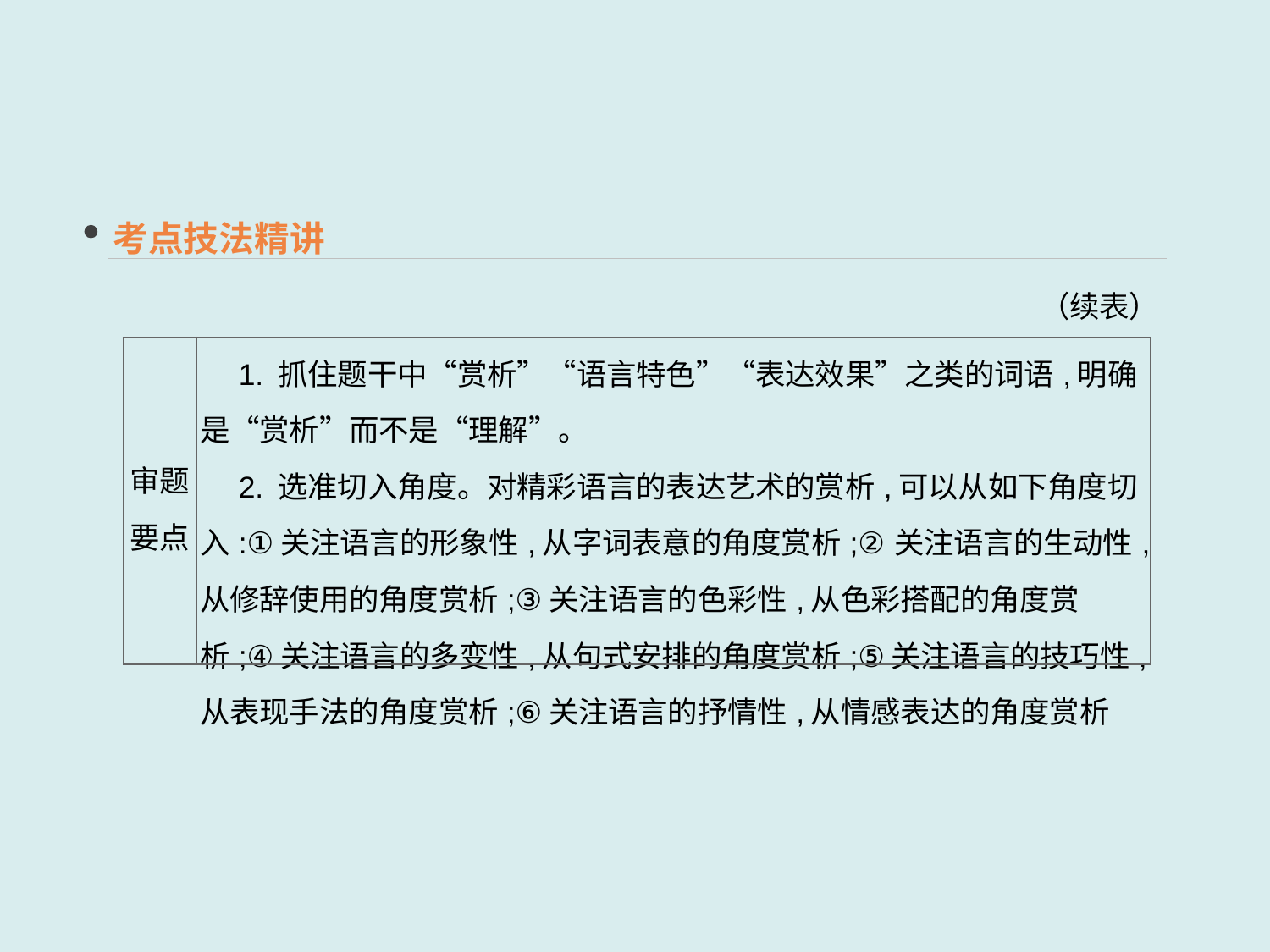

考点技法精讲

（续表）
| 审题 要点 | 1. 抓住题干中“赏析”“语言特色”“表达效果”之类的词语,明确是“赏析”而不是“理解”。 　2. 选准切入角度。对精彩语言的表达艺术的赏析,可以从如下角度切入:①关注语言的形象性,从字词表意的角度赏析;②关注语言的生动性,从修辞使用的角度赏析;③关注语言的色彩性,从色彩搭配的角度赏析;④关注语言的多变性,从句式安排的角度赏析;⑤关注语言的技巧性,从表现手法的角度赏析;⑥关注语言的抒情性,从情感表达的角度赏析 |
| --- | --- |